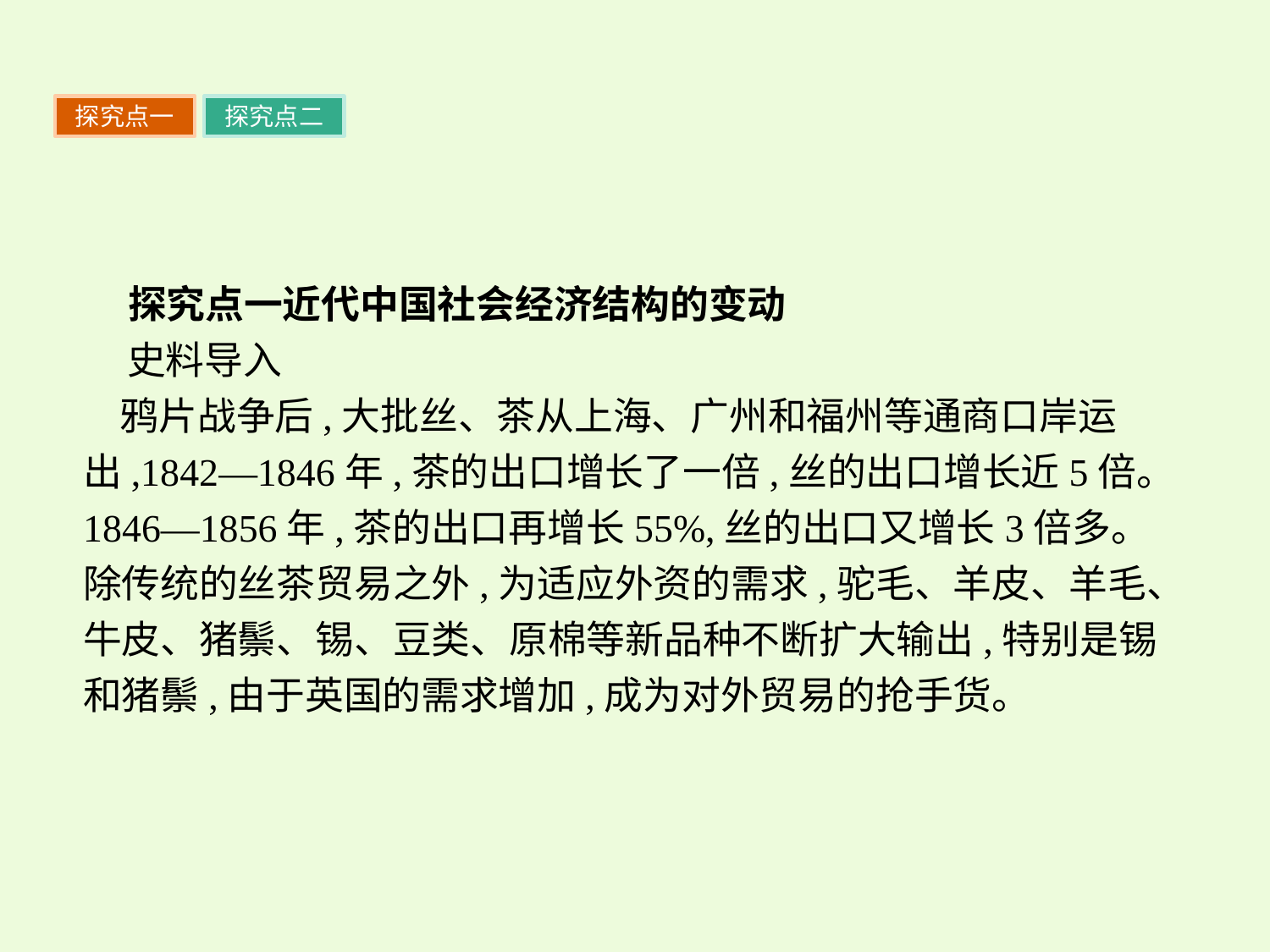

探究点一
探究点二
    探究点一近代中国社会经济结构的变动
    史料导入
鸦片战争后,大批丝、茶从上海、广州和福州等通商口岸运出,1842—1846年,茶的出口增长了一倍,丝的出口增长近5倍。1846—1856年,茶的出口再增长55%,丝的出口又增长3倍多。除传统的丝茶贸易之外,为适应外资的需求,驼毛、羊皮、羊毛、牛皮、猪鬃、锡、豆类、原棉等新品种不断扩大输出,特别是锡和猪鬃,由于英国的需求增加,成为对外贸易的抢手货。